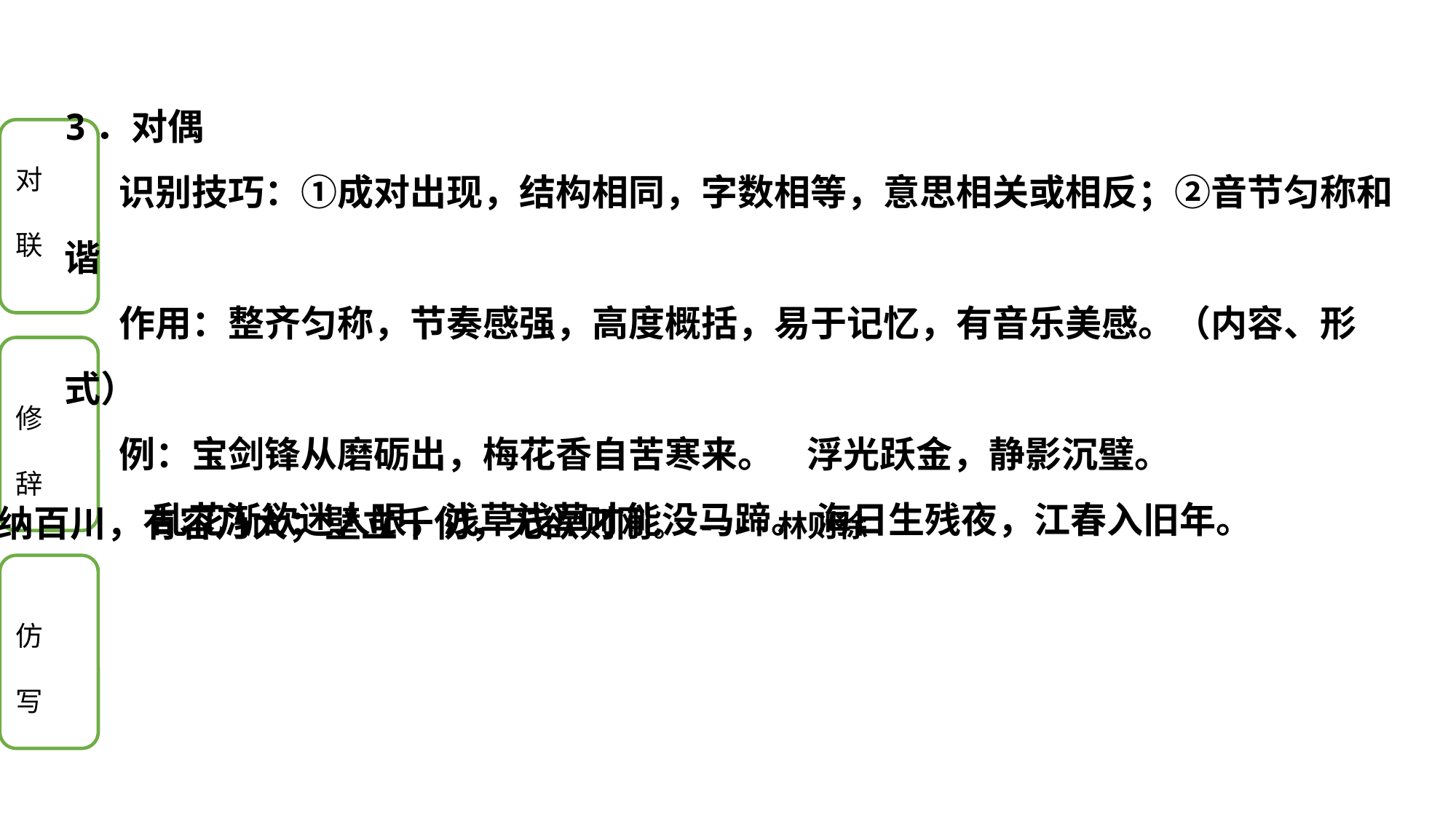

3．对偶
识别技巧：①成对出现，结构相同，字数相等，意思相关或相反；②音节匀称和谐
作用：整齐匀称，节奏感强，高度概括，易于记忆，有音乐美感。（内容、形式）
例：宝剑锋从磨砺出，梅花香自苦寒来。    浮光跃金，静影沉璧。
   乱花渐欲迷人眼，浅草浅草才能没马蹄。 海日生残夜，江春入旧年。

海纳百川，有容乃大；壁立千仞，无欲则刚。 ----林则徐